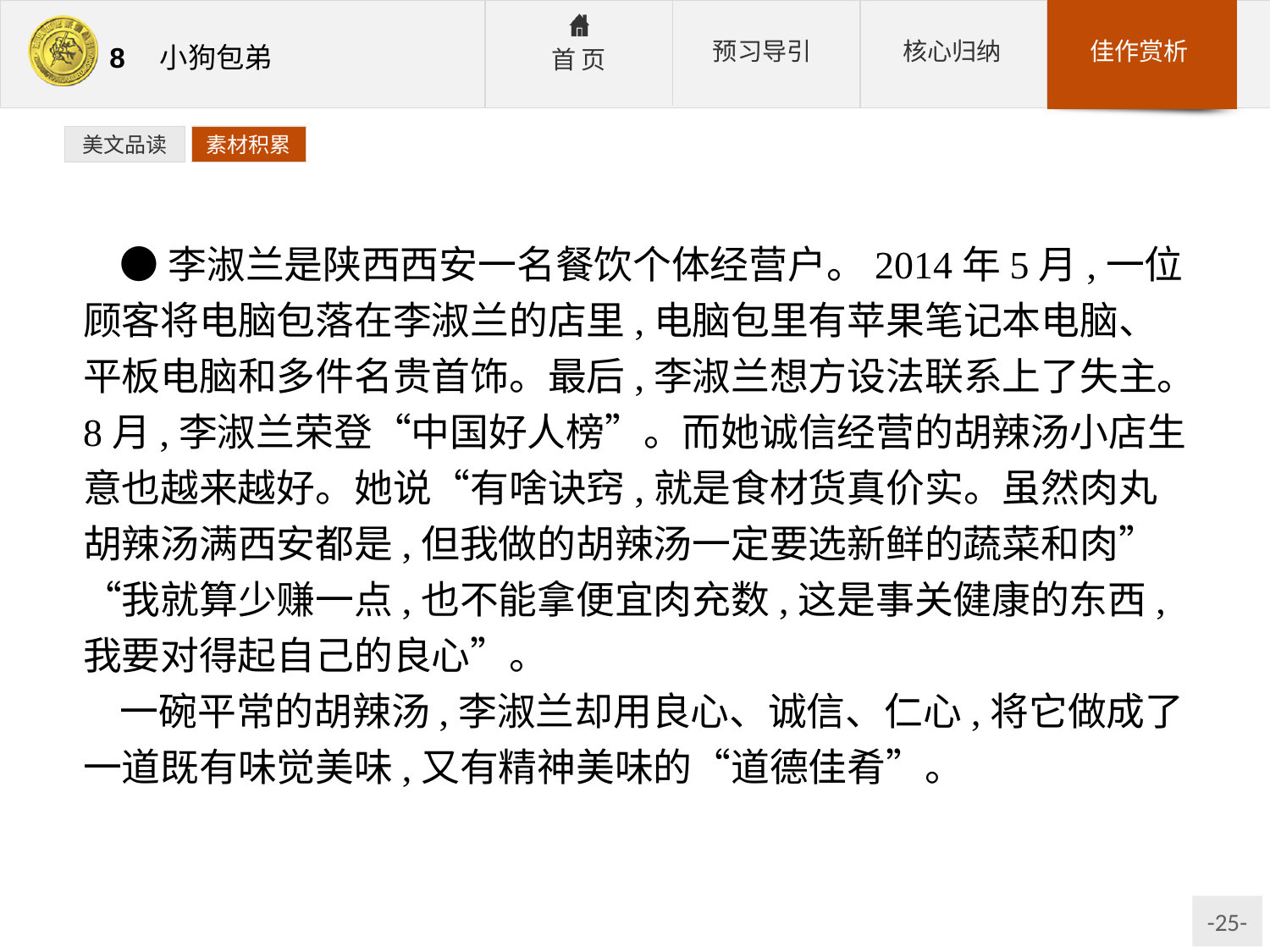

美文品读
素材积累
●李淑兰是陕西西安一名餐饮个体经营户。2014年5月,一位顾客将电脑包落在李淑兰的店里,电脑包里有苹果笔记本电脑、平板电脑和多件名贵首饰。最后,李淑兰想方设法联系上了失主。8月,李淑兰荣登“中国好人榜”。而她诚信经营的胡辣汤小店生意也越来越好。她说“有啥诀窍,就是食材货真价实。虽然肉丸胡辣汤满西安都是,但我做的胡辣汤一定要选新鲜的蔬菜和肉”“我就算少赚一点,也不能拿便宜肉充数,这是事关健康的东西,我要对得起自己的良心”。
一碗平常的胡辣汤,李淑兰却用良心、诚信、仁心,将它做成了一道既有味觉美味,又有精神美味的“道德佳肴”。